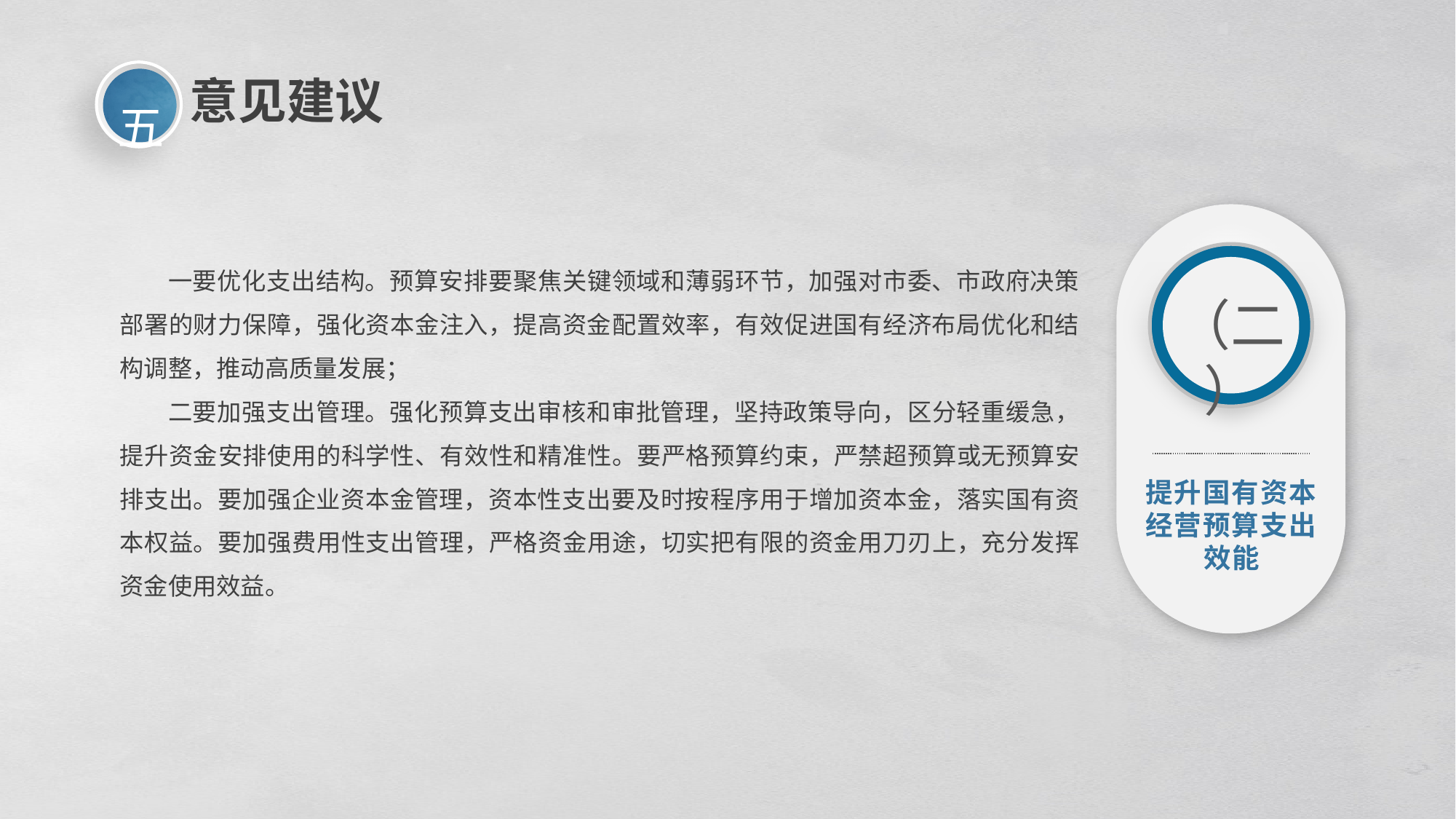

五

意见建议

一要优化支出结构。预算安排要聚焦关键领域和薄弱环节，加强对市委、市政府决策部署的财力保障，强化资本金注入，提高资金配置效率，有效促进国有经济布局优化和结构调整，推动高质量发展；
二要加强支出管理。强化预算支出审核和审批管理，坚持政策导向，区分轻重缓急，提升资金安排使用的科学性、有效性和精准性。要严格预算约束，严禁超预算或无预算安排支出。要加强企业资本金管理，资本性支出要及时按程序用于增加资本金，落实国有资本权益。要加强费用性支出管理，严格资金用途，切实把有限的资金用刀刃上，充分发挥资金使用效益。
（二）
提升国有资本经营预算支出效能